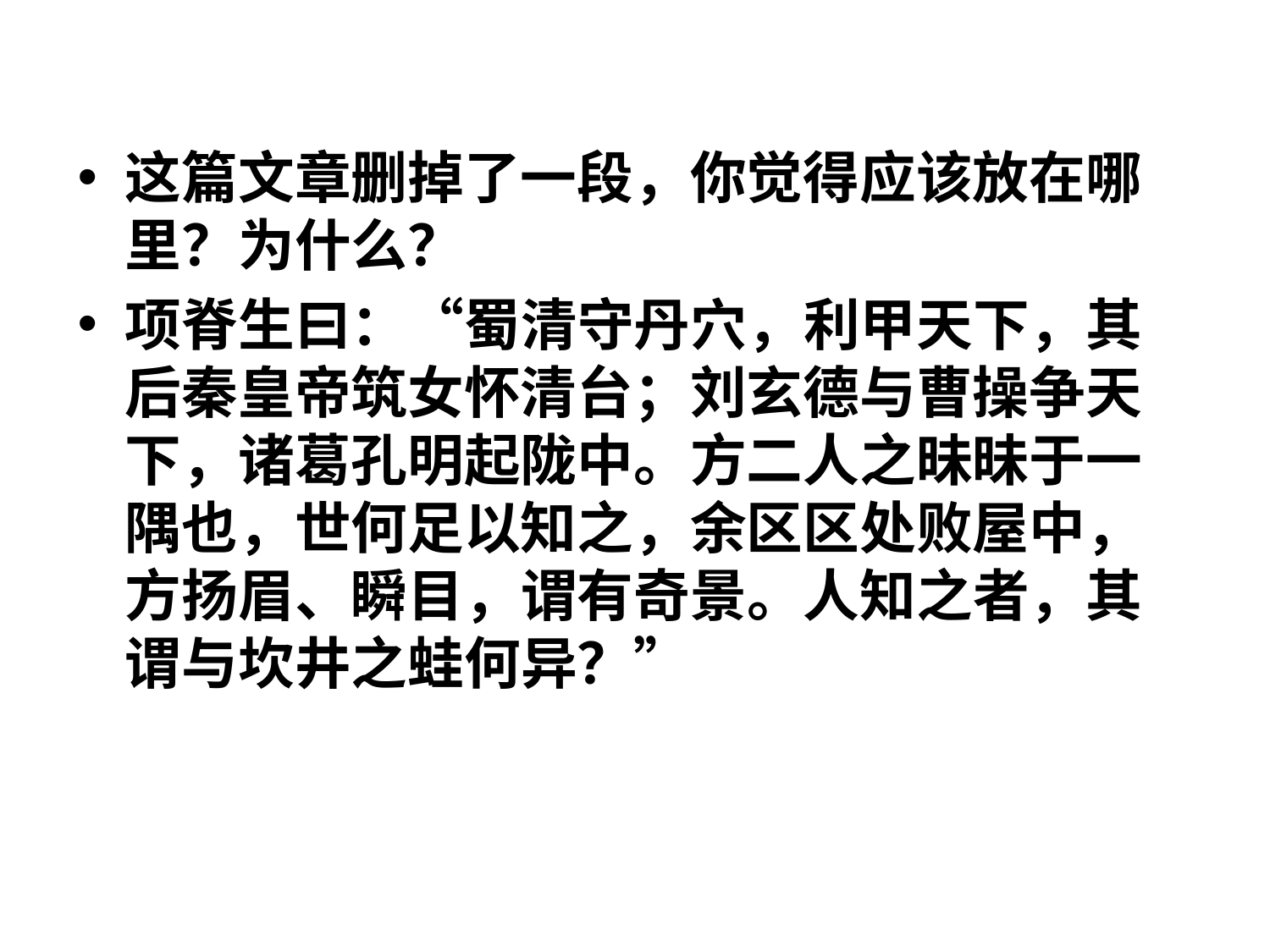

这篇文章删掉了一段，你觉得应该放在哪里？为什么？
项脊生曰：“蜀清守丹穴，利甲天下，其后秦皇帝筑女怀清台；刘玄德与曹操争天下，诸葛孔明起陇中。方二人之昧昧于一隅也，世何足以知之，余区区处败屋中，方扬眉、瞬目，谓有奇景。人知之者，其谓与坎井之蛙何异？”